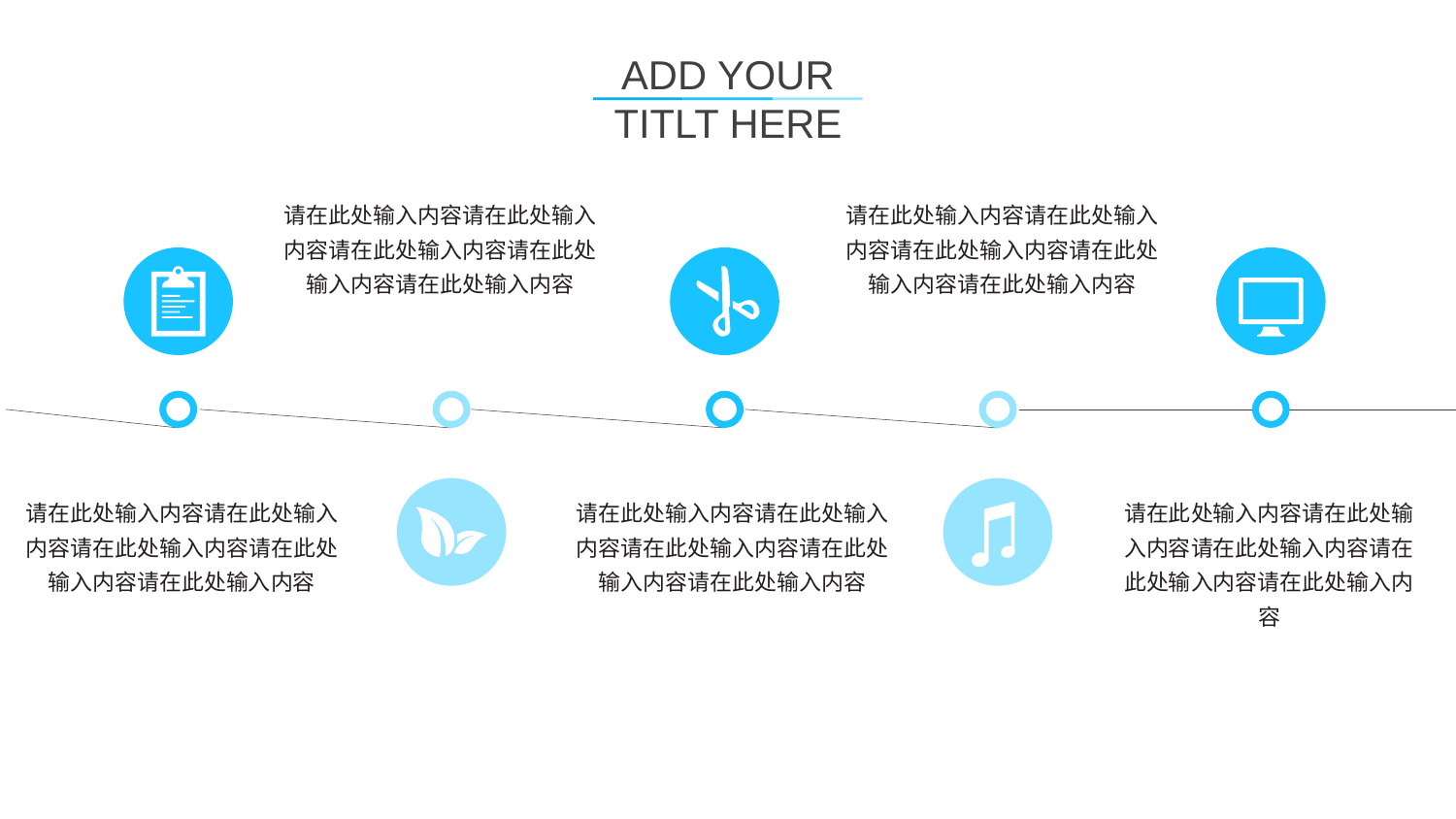

ADD YOUR TITLT HERE

请在此处输入内容请在此处输入内容请在此处输入内容请在此处输入内容请在此处输入内容
请在此处输入内容请在此处输入内容请在此处输入内容请在此处输入内容请在此处输入内容

请在此处输入内容请在此处输入内容请在此处输入内容请在此处输入内容请在此处输入内容
请在此处输入内容请在此处输入内容请在此处输入内容请在此处输入内容请在此处输入内容
请在此处输入内容请在此处输入内容请在此处输入内容请在此处输入内容请在此处输入内容